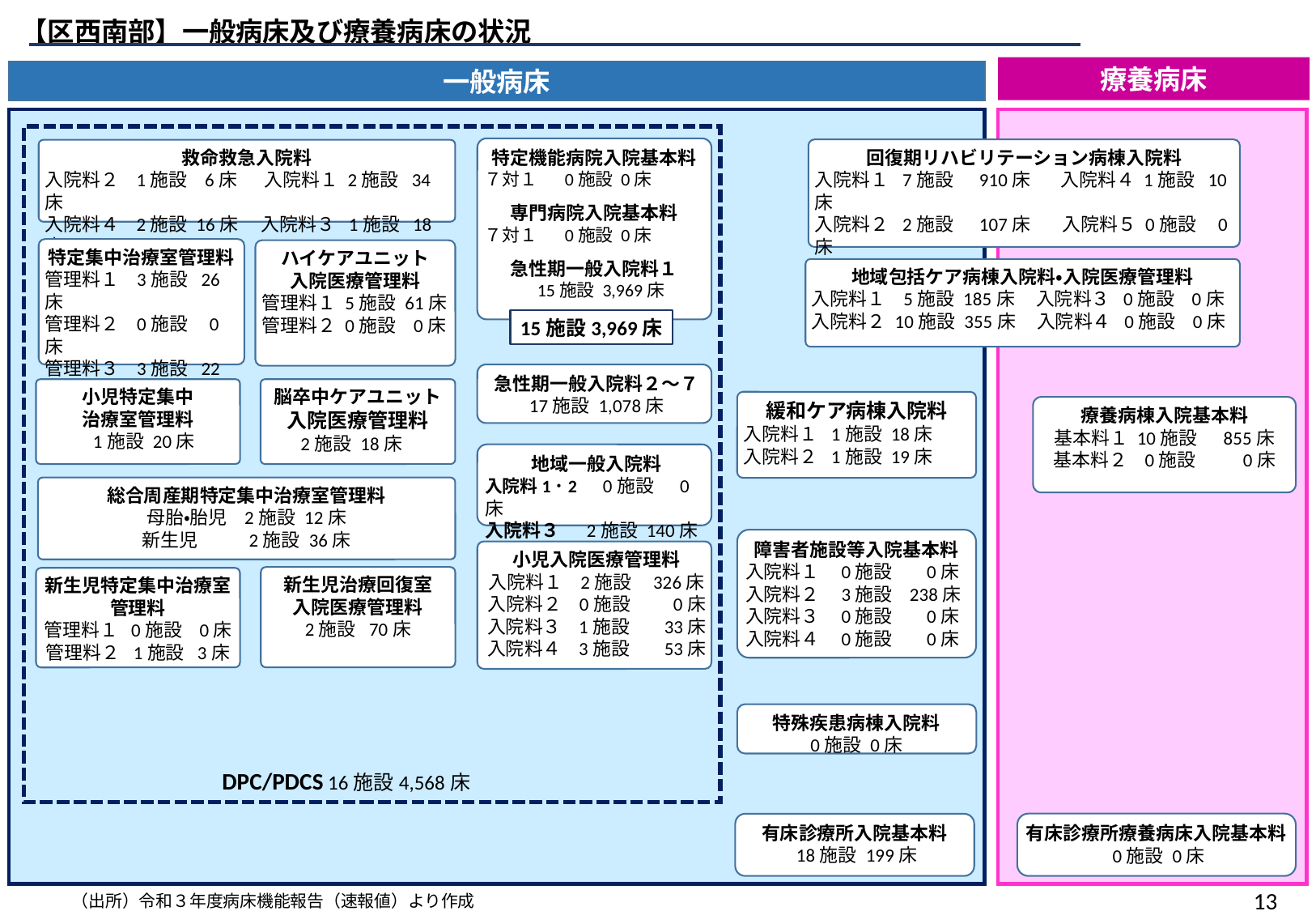

【区西南部】一般病床及び療養病床の状況
療養病床
一般病床

特定機能病院入院基本料
７対１      0施設 0床

専門病院入院基本料
７対１      0施設 0床

急性期一般入院料１
             15施設 3,969床

回復期リハビリテーション病棟入院料
入院料１  7施設     910床       入院料４ 1施設  10床
入院料２  2施設     107床　   入院料５ 0施設    0床
入院料３  0施設          0床       入院料６ 1施設  26床
救命救急入院料
入院料２   1施設   6床　  入院料１ 2施設  34床
入院料４   2施設 16床　 入院料３  1施設  18床
特定集中治療室管理料
管理料１   3施設  26床
管理料２   0施設    0床
管理料３   3施設  22床
管理料４   0施設    0床
ハイケアユニット
入院医療管理料
管理料１ 5施設 61床
管理料２ 0施設   0床
地域包括ケア病棟入院料・入院医療管理料
入院料１   5施設 185床     入院料３  0施設   0床
入院料２ 10施設 355床     入院料４  0施設   0床
15施設3,969床
急性期一般入院料２～７
17施設 1,078床
小児特定集中
治療室管理料
            1施設 20床
脳卒中ケアユニット
入院医療管理料
        2施設 18床
緩和ケア病棟入院料
入院料１  1施設 18床
入院料２  1施設 19床
療養病棟入院基本料
基本料１ 10施設     855床
基本料２   0施設          0床
地域一般入院料
入院料1･2　0施設     0床
入院料３　 2施設 140床
総合周産期特定集中治療室管理料
母胎・胎児   2施設 12床
新生児           2施設 36床

障害者施設等入院基本料
入院料１    0施設       0床
入院料２    3施設   238床
入院料３    0施設       0床
入院料４    0施設       0床
小児入院医療管理料
入院料１   2施設    326床
入院料２   0施設         0床
入院料３   1施設       33床
入院料４   3施設       53床
新生児治療回復室
入院医療管理料
2施設  70床
新生児特定集中治療室
管理料
管理料１  0施設   0床
管理料２  1施設  3床
特殊疾患病棟入院料
0施設 0床
DPC/PDCS 16施設4,568床
有床診療所療養病床入院基本料
 0施設 0床
有床診療所入院基本料
 18施設 199床
13
（出所）令和３年度病床機能報告（速報値）より作成